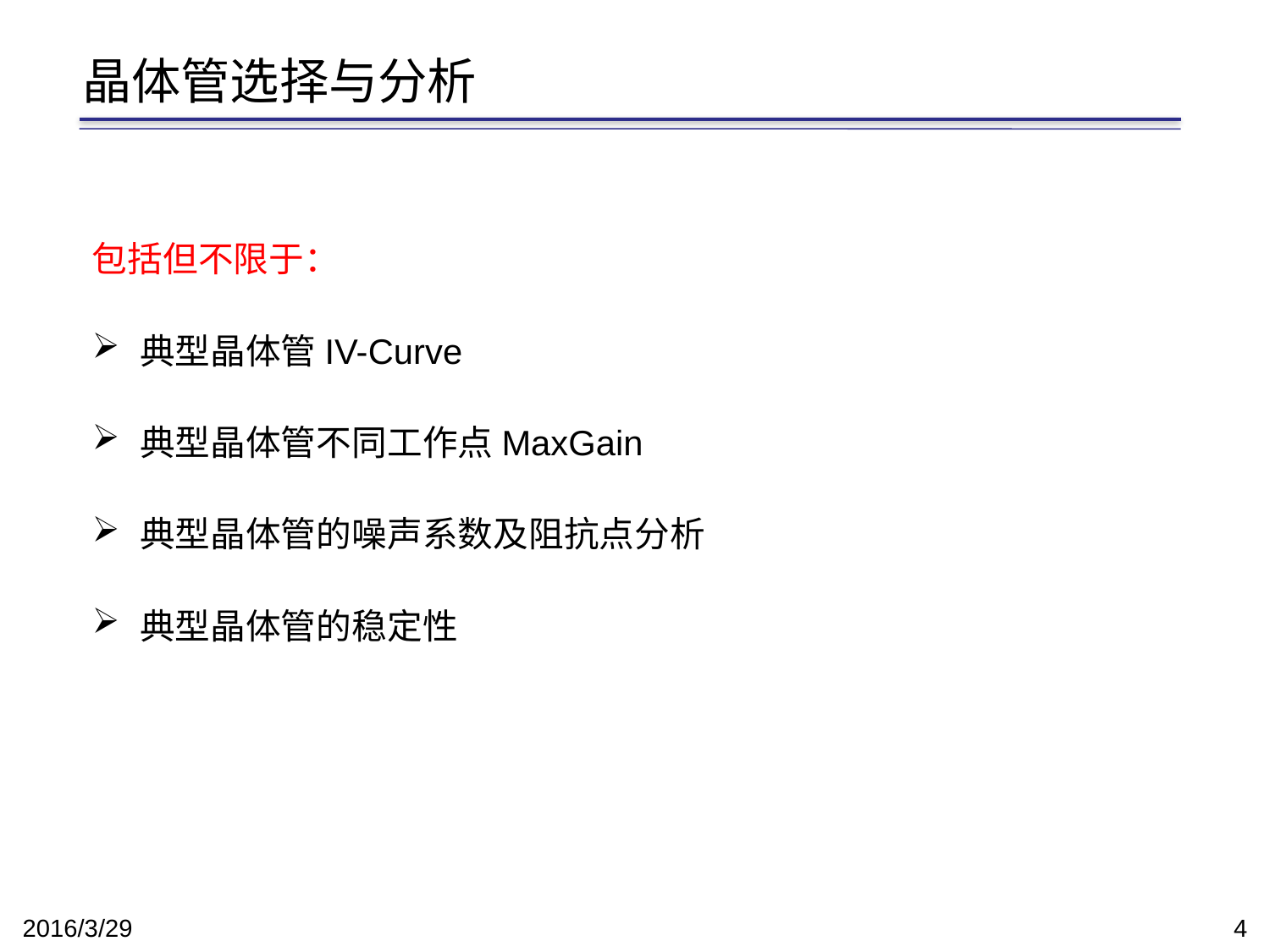

# 晶体管选择与分析

包括但不限于：
典型晶体管IV-Curve
典型晶体管不同工作点MaxGain
典型晶体管的噪声系数及阻抗点分析
典型晶体管的稳定性

2016/3/29
4